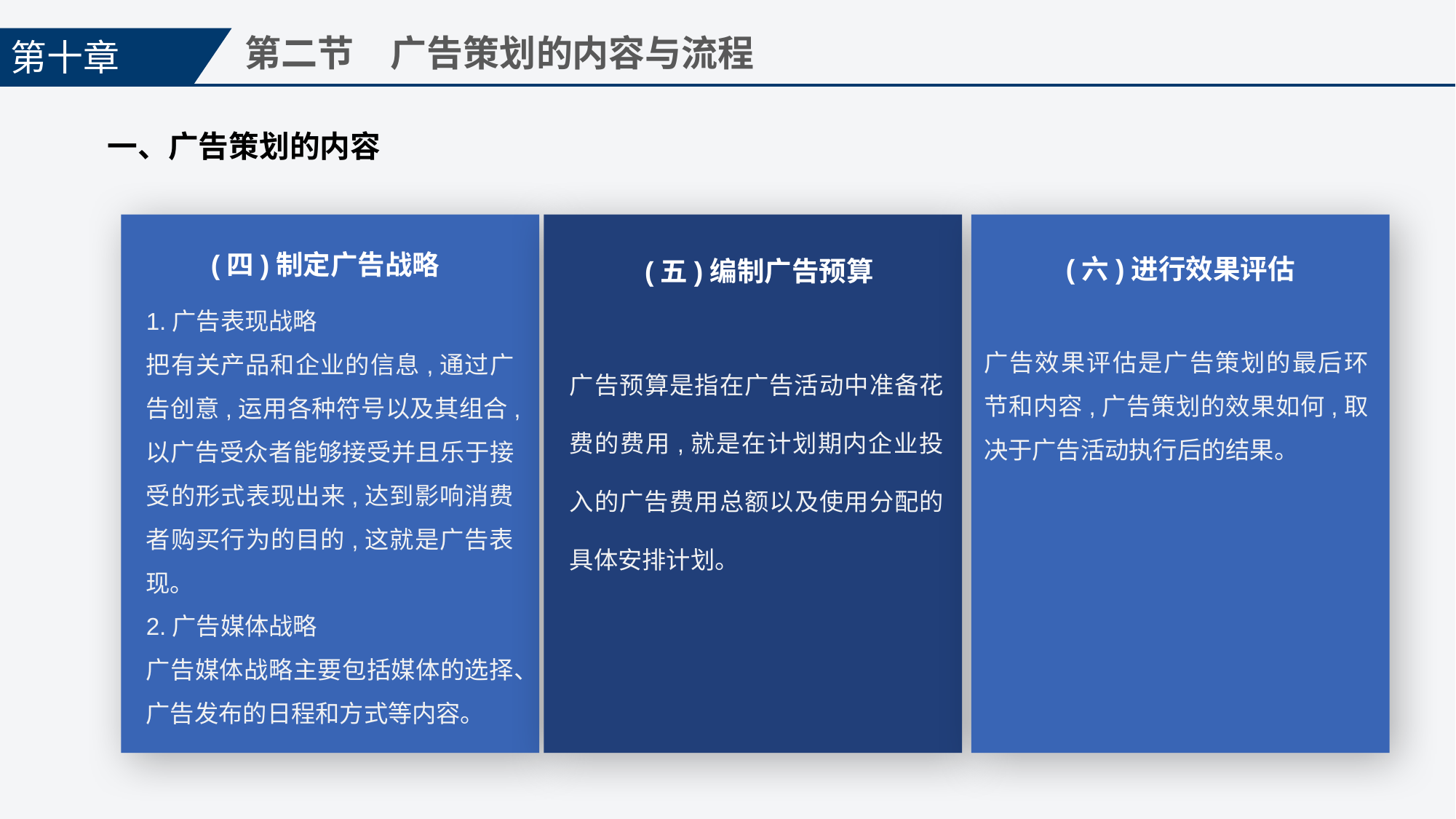

第十章
第二节　广告策划的内容与流程
一、广告策划的内容

(四)制定广告战略
(六)进行效果评估
(五)编制广告预算
1.广告表现战略
把有关产品和企业的信息,通过广告创意,运用各种符号以及其组合,以广告受众者能够接受并且乐于接受的形式表现出来,达到影响消费者购买行为的目的,这就是广告表现。
2.广告媒体战略
广告媒体战略主要包括媒体的选择、广告发布的日程和方式等内容。
广告效果评估是广告策划的最后环节和内容,广告策划的效果如何,取决于广告活动执行后的结果。
广告预算是指在广告活动中准备花费的费用,就是在计划期内企业投入的广告费用总额以及使用分配的具体安排计划。